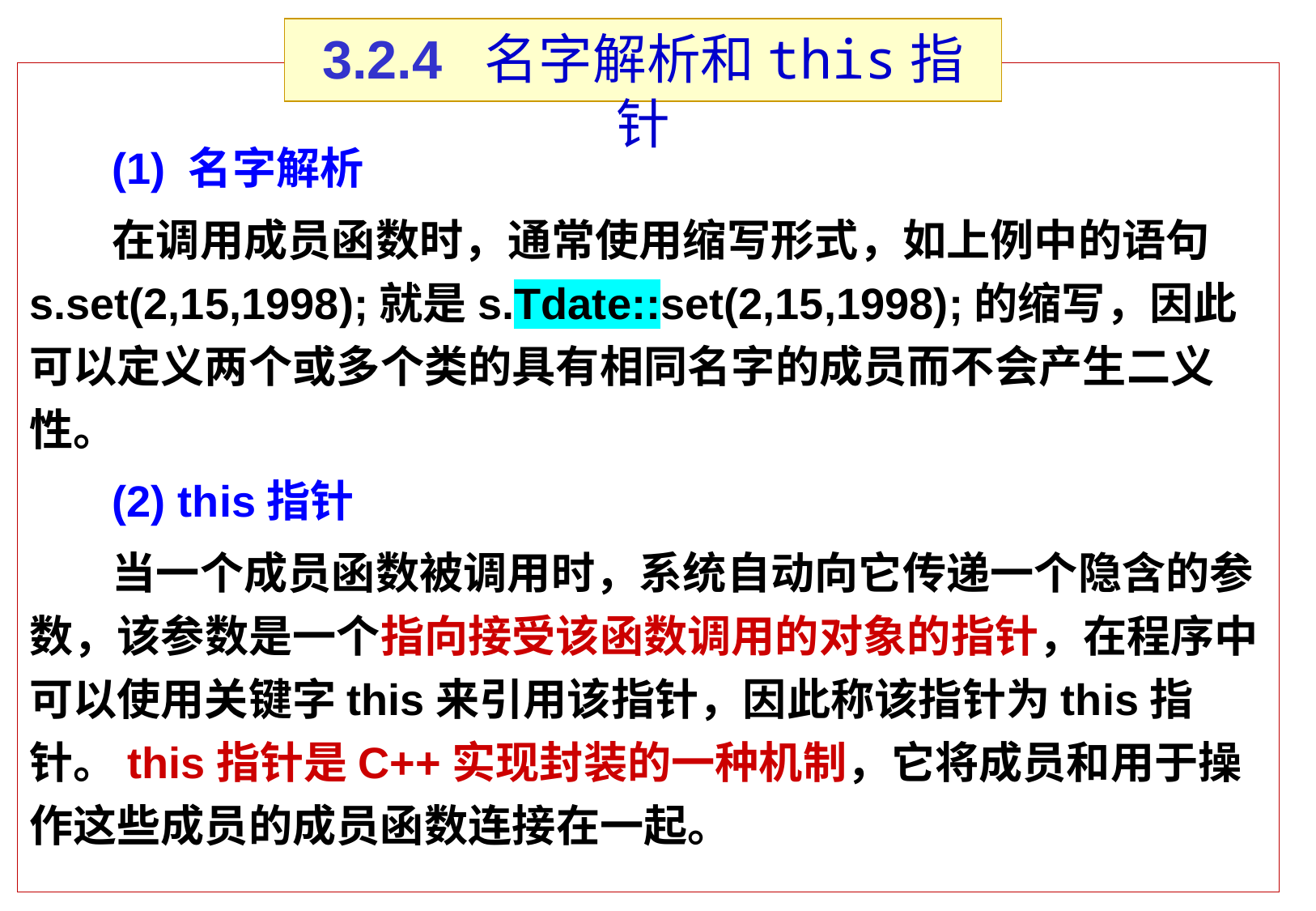

3.2.4  名字解析和this指针

(1) 名字解析
在调用成员函数时，通常使用缩写形式，如上例中的语句s.set(2,15,1998);就是s.Tdate::set(2,15,1998);的缩写，因此可以定义两个或多个类的具有相同名字的成员而不会产生二义性。
(2) this指针
当一个成员函数被调用时，系统自动向它传递一个隐含的参数，该参数是一个指向接受该函数调用的对象的指针，在程序中可以使用关键字this来引用该指针，因此称该指针为this指针。this指针是C++实现封装的一种机制，它将成员和用于操作这些成员的成员函数连接在一起。